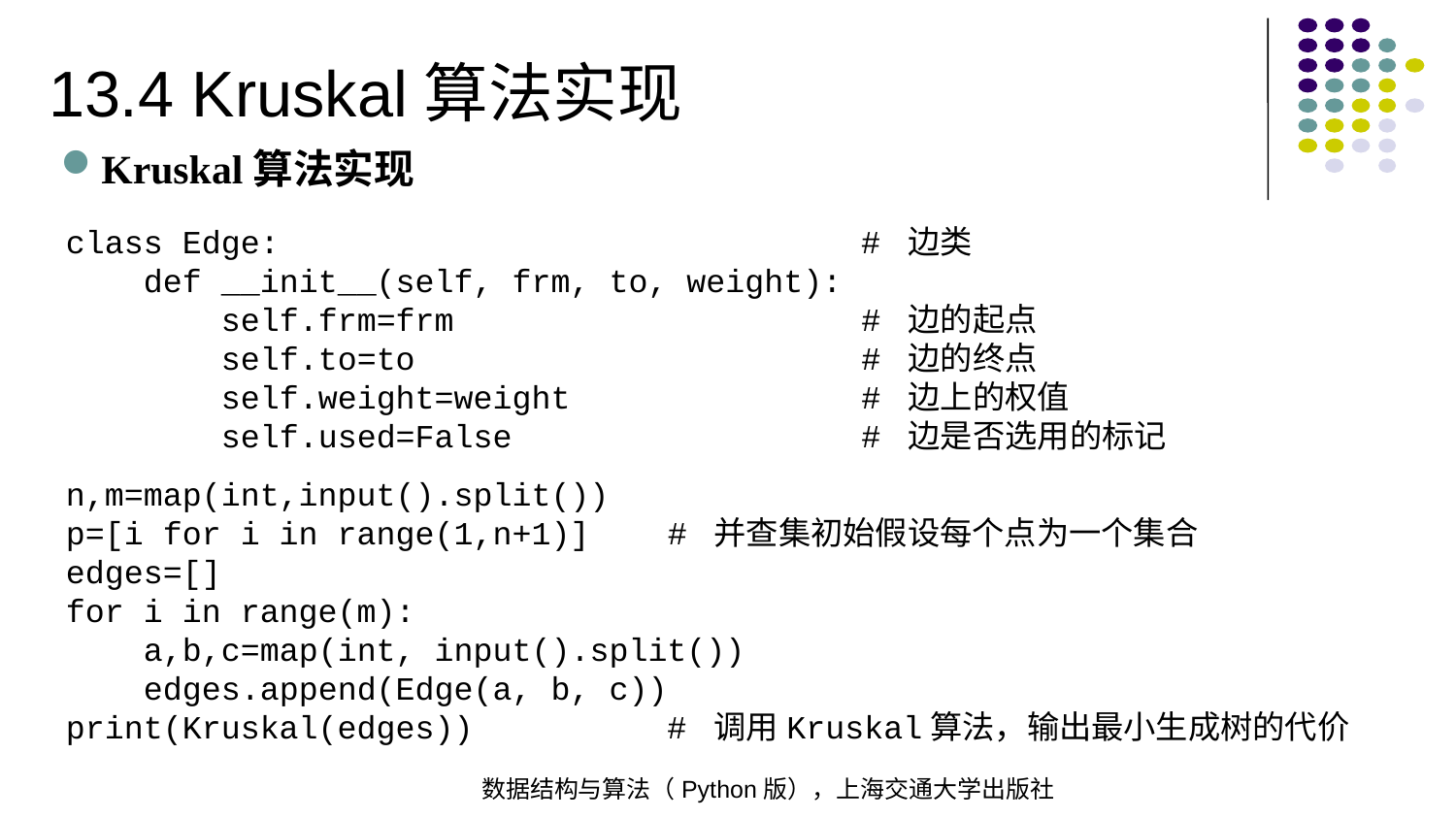

13.4 Kruskal算法实现
Kruskal算法实现
class Edge:                              # 边类
    def __init__(self, frm, to, weight):
        self.frm=frm                     # 边的起点
        self.to=to                       # 边的终点
        self.weight=weight               # 边上的权值
        self.used=False                  # 边是否选用的标记
n,m=map(int,input().split())
p=[i for i in range(1,n+1)]    # 并查集初始假设每个点为一个集合
edges=[]
for i in range(m):
    a,b,c=map(int, input().split())
    edges.append(Edge(a, b, c))
print(Kruskal(edges))          # 调用Kruskal算法，输出最小生成树的代价